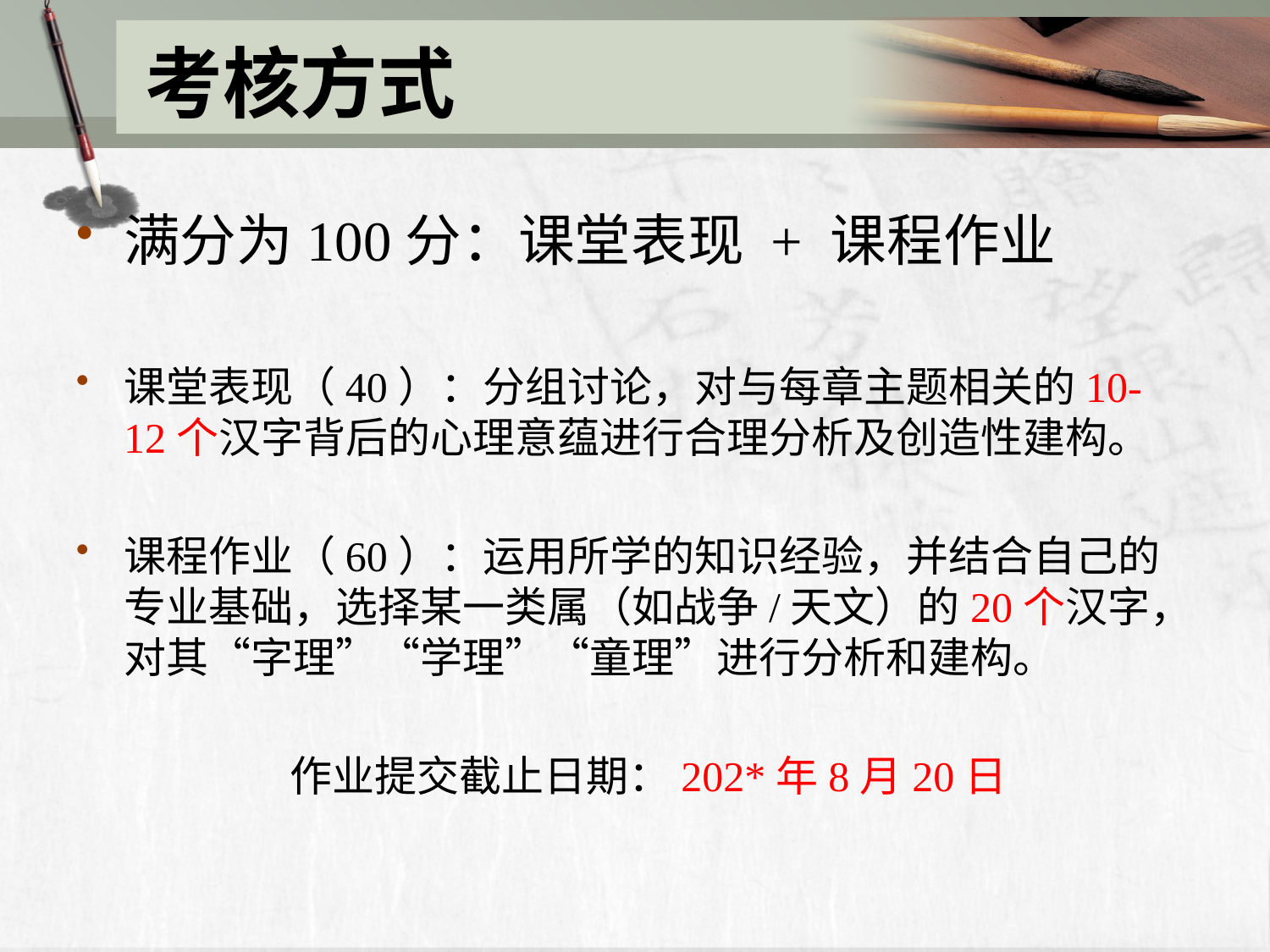

# 考核方式
满分为100分：课堂表现 + 课程作业

课堂表现（40）：分组讨论，对与每章主题相关的10-12个汉字背后的心理意蕴进行合理分析及创造性建构。

课程作业（60）：运用所学的知识经验，并结合自己的专业基础，选择某一类属（如战争/天文）的20个汉字，对其“字理”“学理”“童理”进行分析和建构。

    作业提交截止日期：202*年8月20日